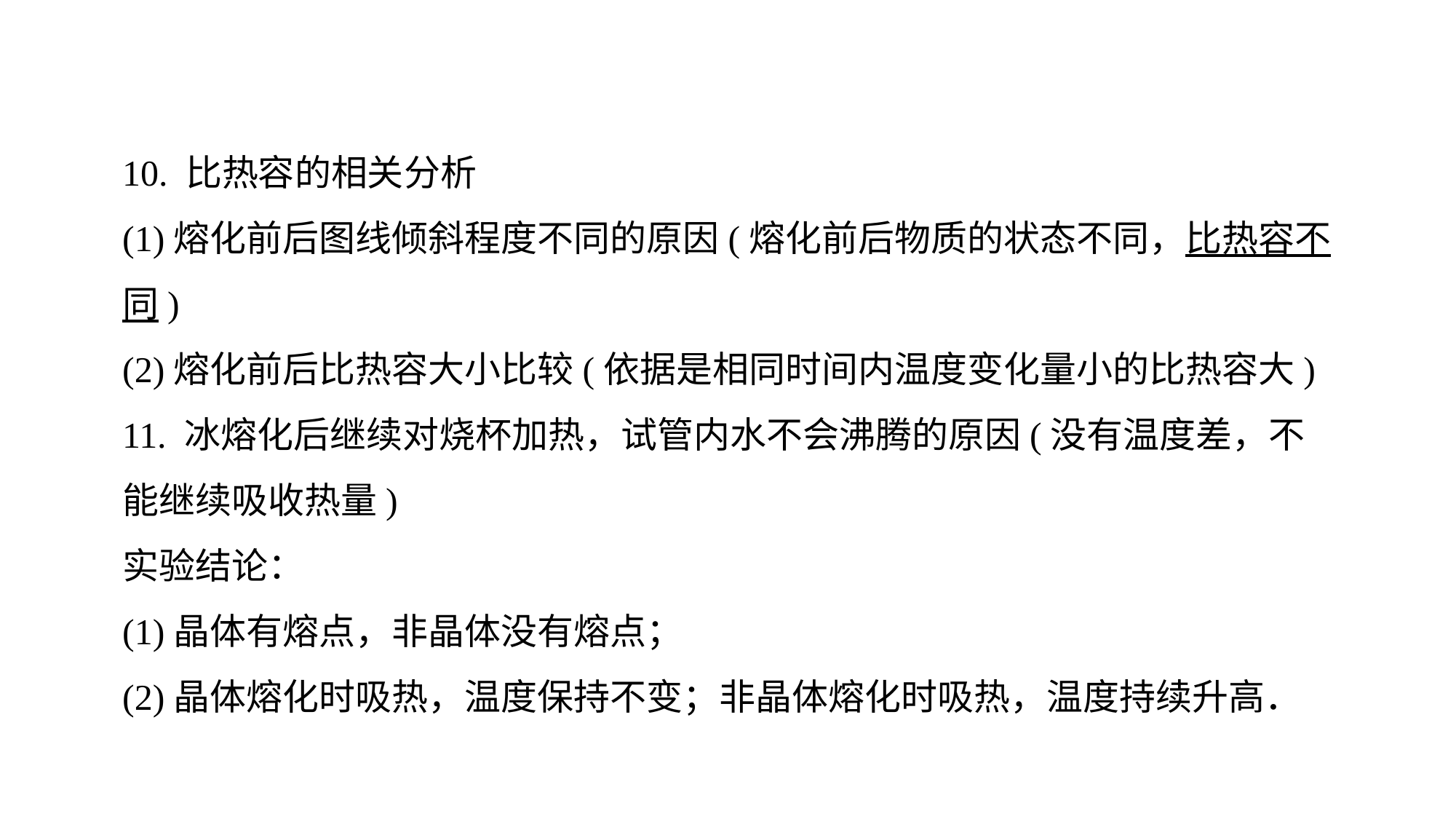

10. 比热容的相关分析
(1)熔化前后图线倾斜程度不同的原因(熔化前后物质的状态不同，比热容不同)
(2)熔化前后比热容大小比较(依据是相同时间内温度变化量小的比热容大)
11. 冰熔化后继续对烧杯加热，试管内水不会沸腾的原因(没有温度差，不能继续吸收热量)
实验结论：
(1)晶体有熔点，非晶体没有熔点；
(2)晶体熔化时吸热，温度保持不变；非晶体熔化时吸热，温度持续升高．